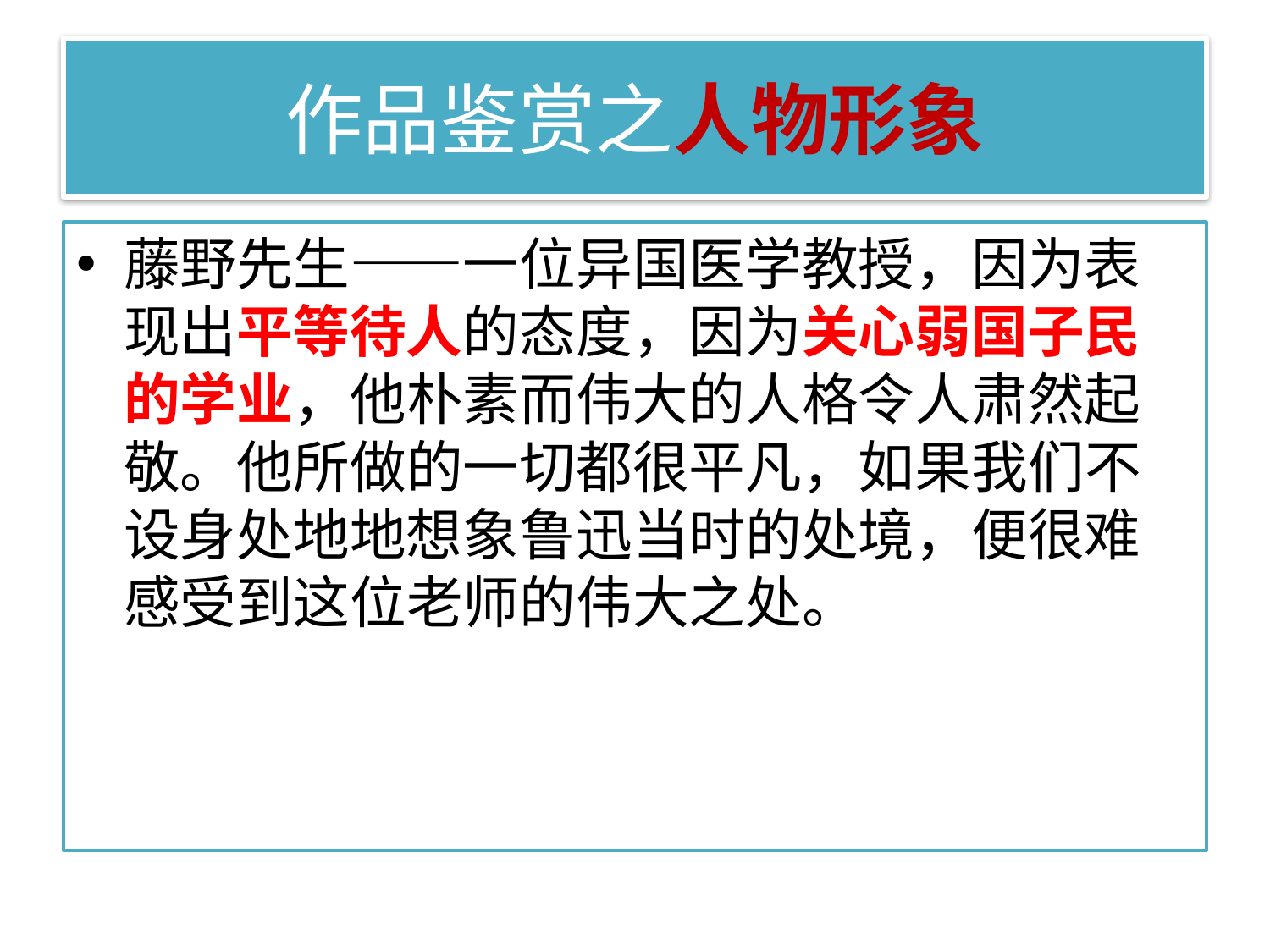

# 作品鉴赏之人物形象
藤野先生——一位异国医学教授，因为表现出平等待人的态度，因为关心弱国子民的学业，他朴素而伟大的人格令人肃然起敬。他所做的一切都很平凡，如果我们不设身处地地想象鲁迅当时的处境，便很难感受到这位老师的伟大之处。